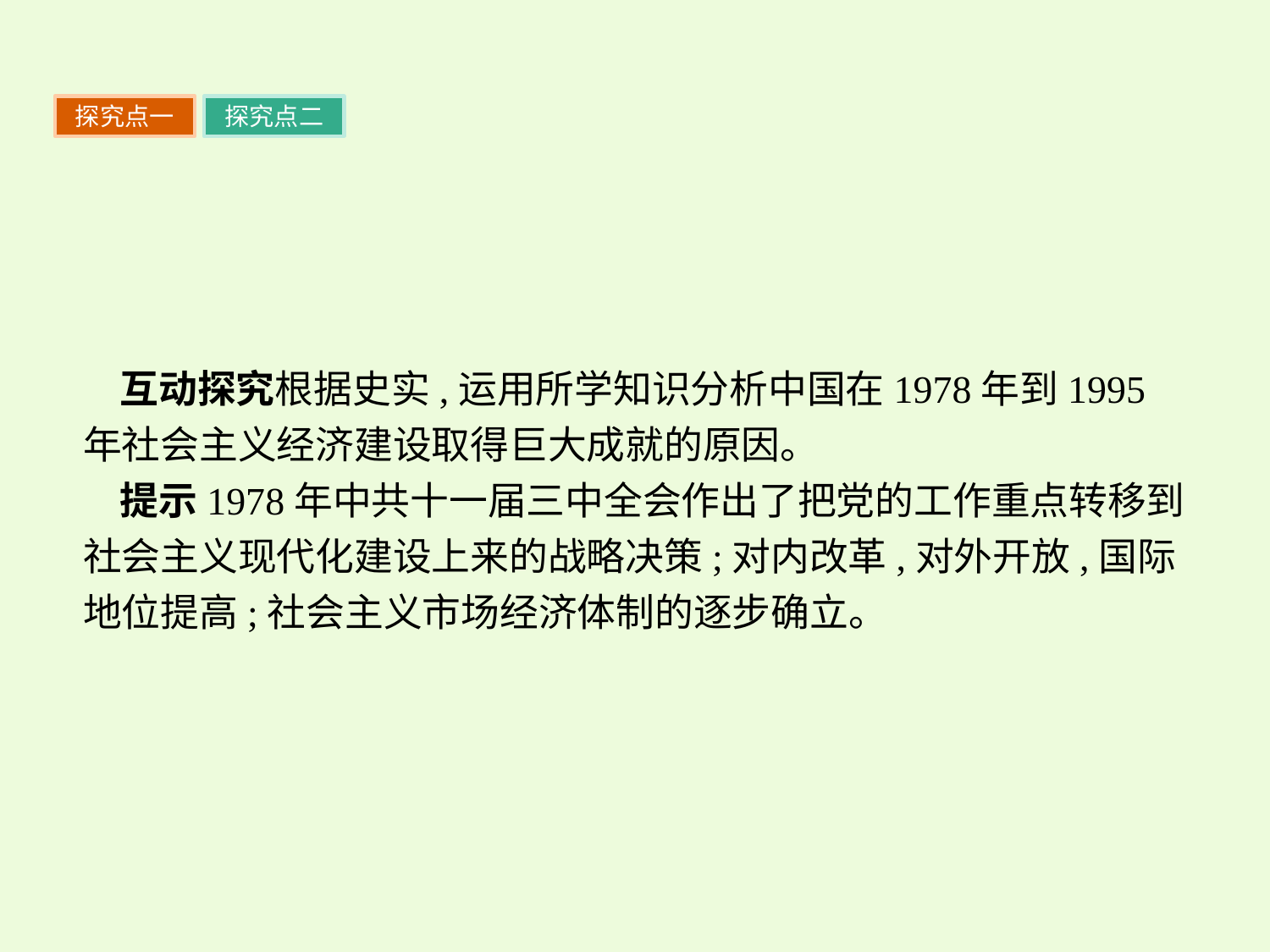

探究点一
探究点二
互动探究根据史实,运用所学知识分析中国在1978年到1995年社会主义经济建设取得巨大成就的原因。
提示1978年中共十一届三中全会作出了把党的工作重点转移到社会主义现代化建设上来的战略决策;对内改革,对外开放,国际地位提高;社会主义市场经济体制的逐步确立。